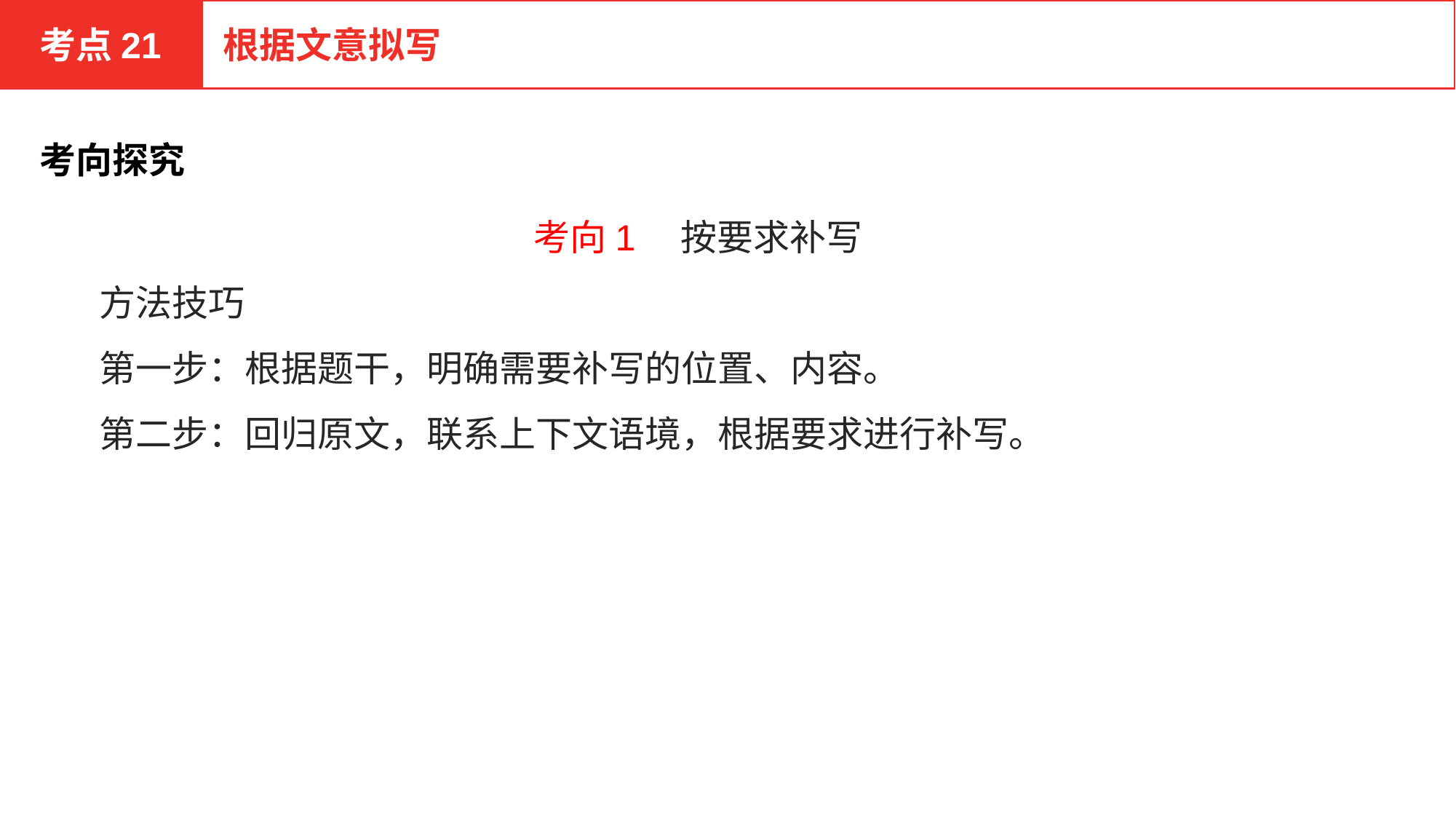

考点21
根据文意拟写
考向探究
考向1　按要求补写
方法技巧
第一步：根据题干，明确需要补写的位置、内容。
第二步：回归原文，联系上下文语境，根据要求进行补写。